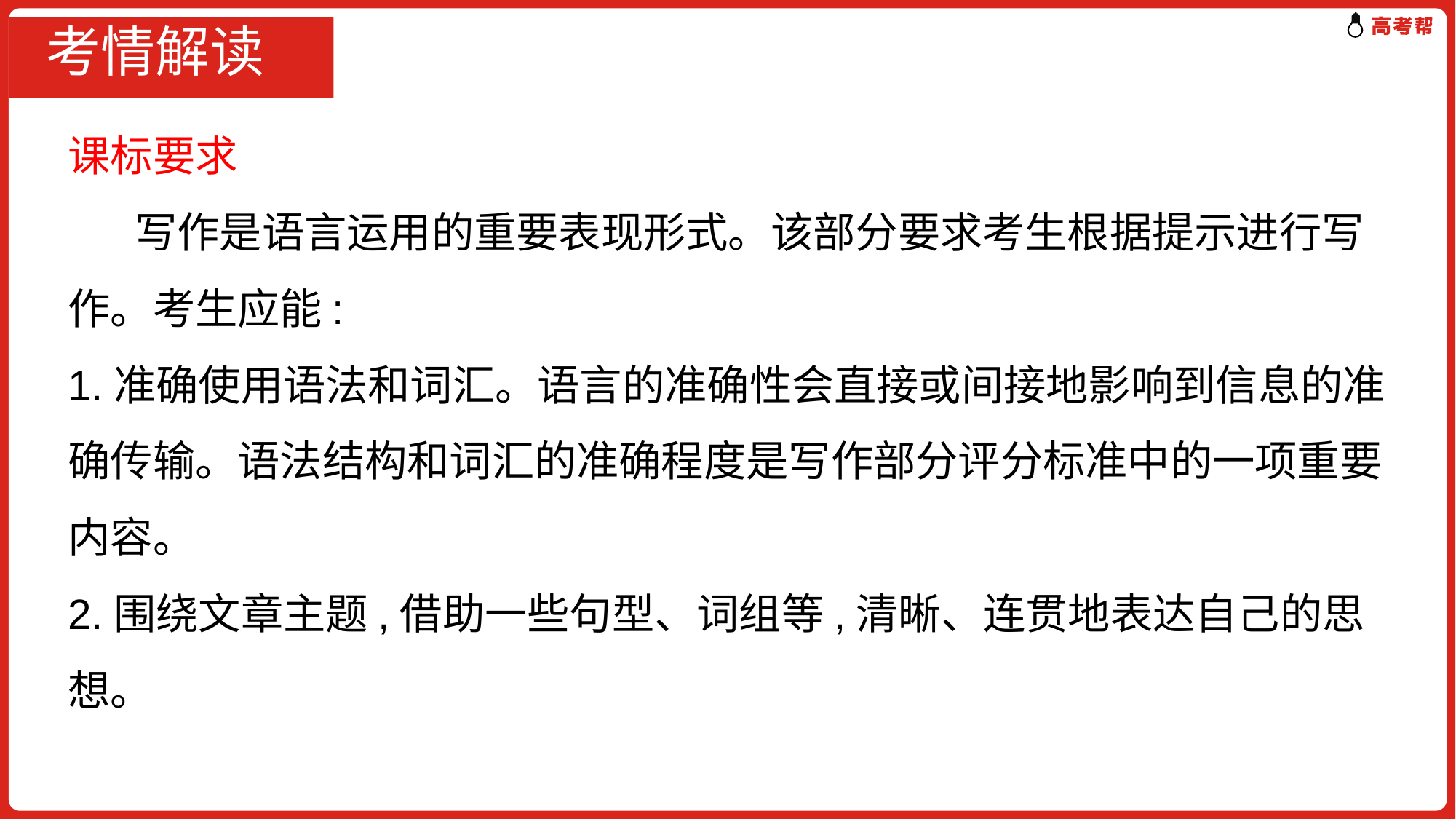

# 考情解读
课标要求
      写作是语言运用的重要表现形式。该部分要求考生根据提示进行写作。考生应能:
1.准确使用语法和词汇。语言的准确性会直接或间接地影响到信息的准确传输。语法结构和词汇的准确程度是写作部分评分标准中的一项重要内容。
2.围绕文章主题,借助一些句型、词组等,清晰、连贯地表达自己的思想。